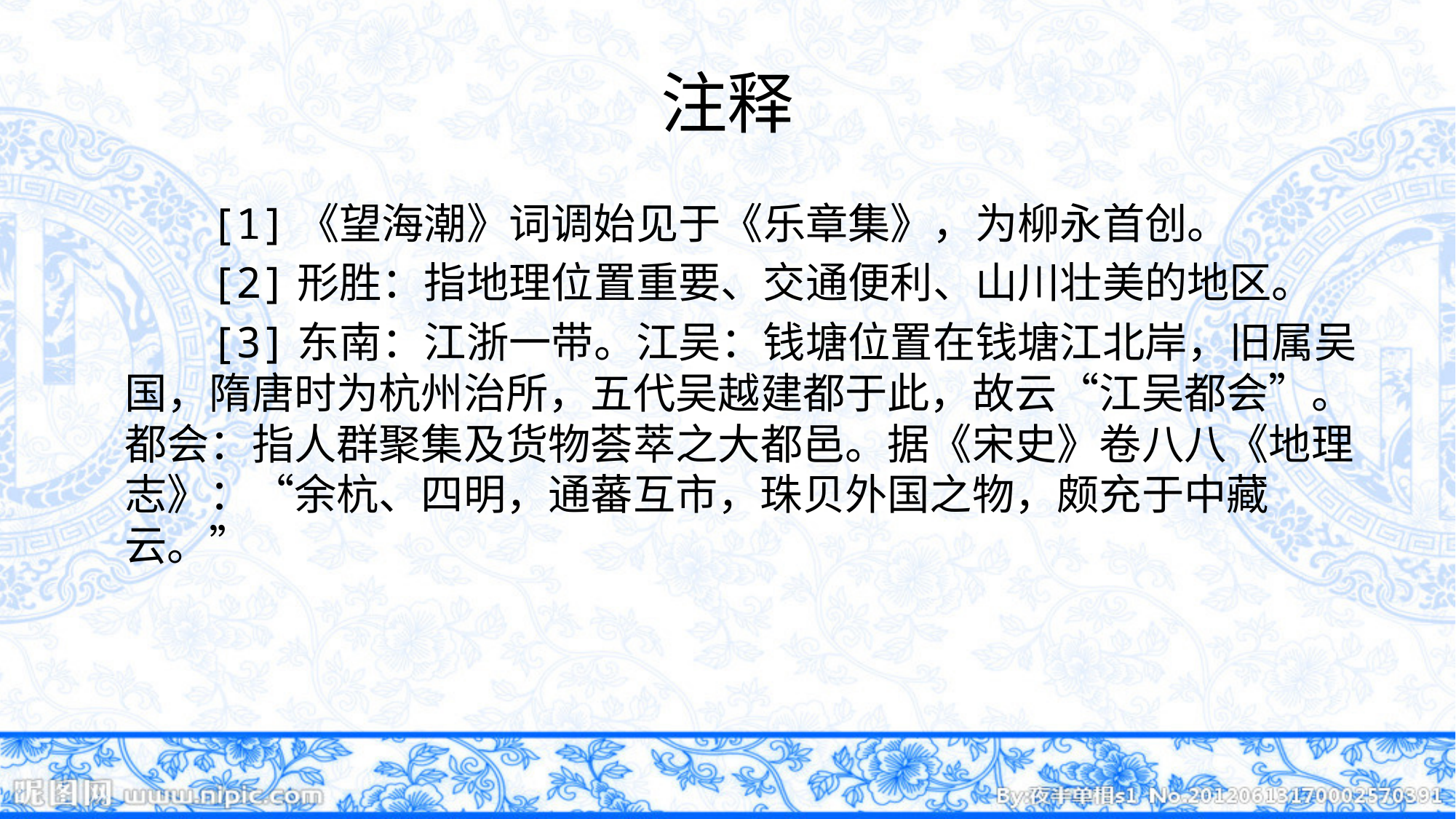

# 注释
[1]《望海潮》词调始见于《乐章集》，为柳永首创。
[2]形胜：指地理位置重要、交通便利、山川壮美的地区。
[3]东南：江浙一带。江吴：钱塘位置在钱塘江北岸，旧属吴国，隋唐时为杭州治所，五代吴越建都于此，故云“江吴都会”。都会：指人群聚集及货物荟萃之大都邑。据《宋史》卷八八《地理志》：“余杭、四明，通蕃互市，珠贝外国之物，颇充于中藏云。”